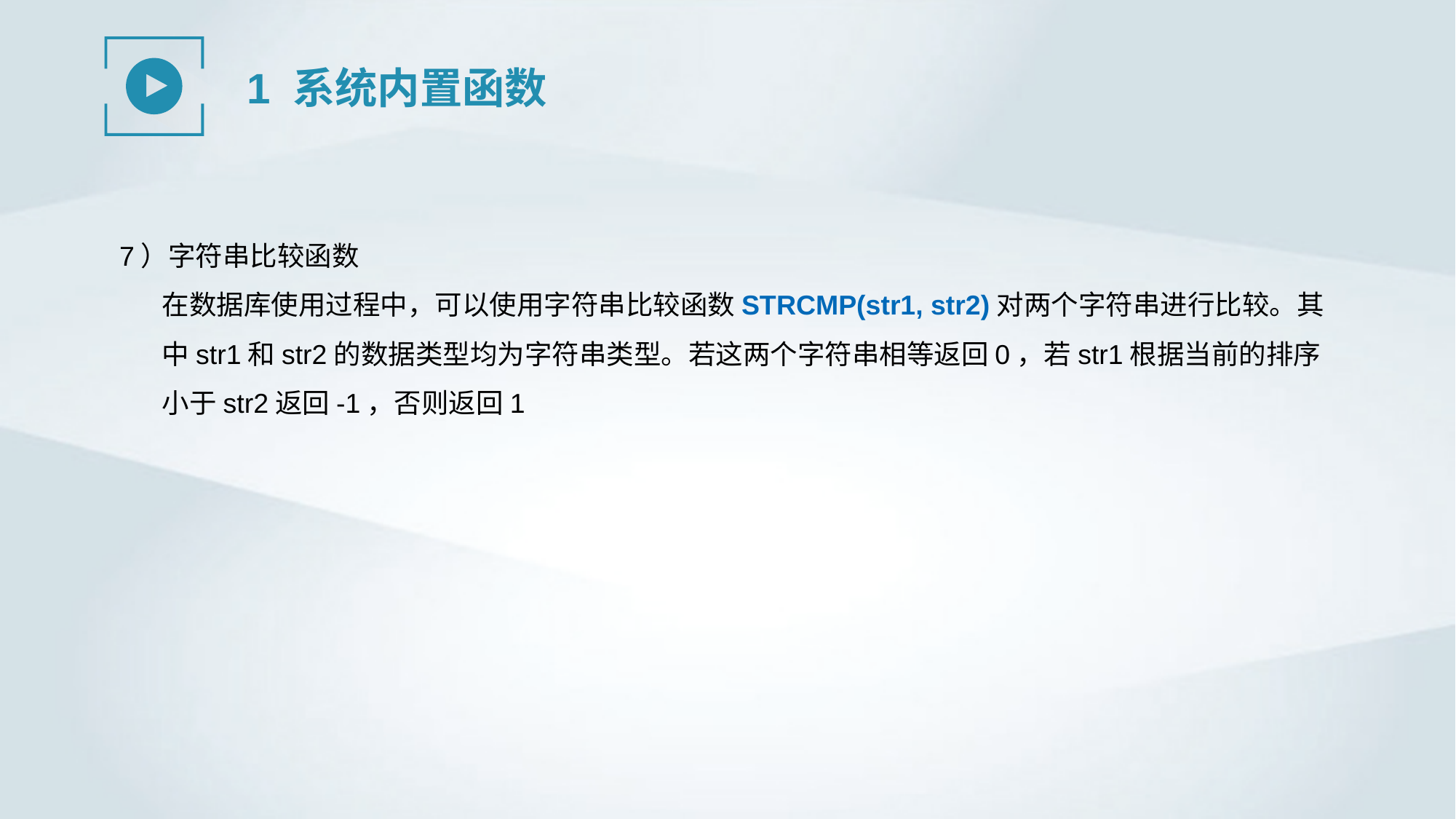

1 系统内置函数
7）字符串比较函数
在数据库使用过程中，可以使用字符串比较函数STRCMP(str1, str2)对两个字符串进行比较。其中str1和str2的数据类型均为字符串类型。若这两个字符串相等返回0，若str1根据当前的排序小于str2返回-1，否则返回1